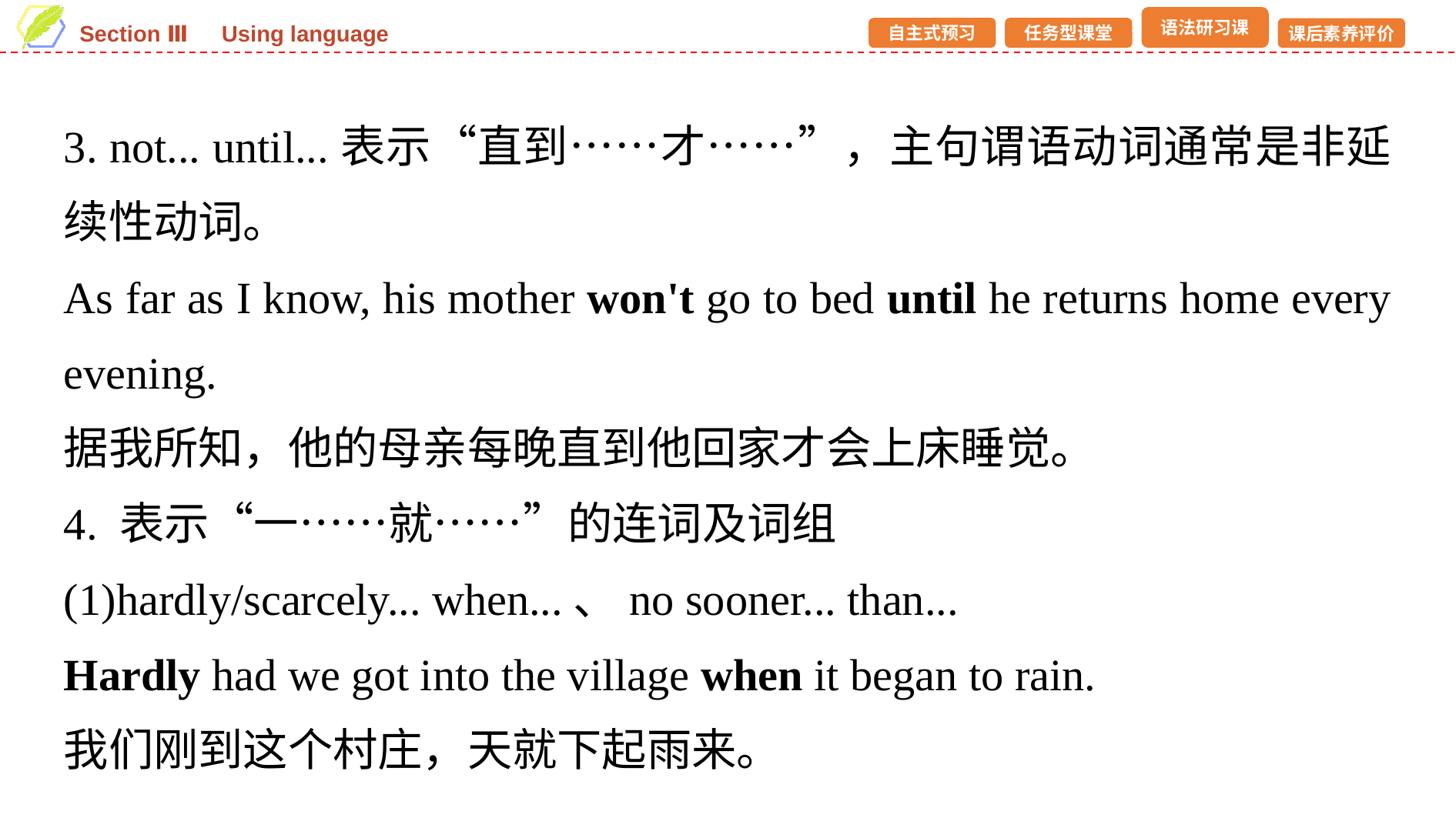

3. not... until...表示“直到……才……”，主句谓语动词通常是非延续性动词。
As far as I know, his mother won't go to bed until he returns home every evening.
据我所知，他的母亲每晚直到他回家才会上床睡觉。
4. 表示“一……就……”的连词及词组
(1)hardly/scarcely... when...、no sooner... than...
Hardly had we got into the village when it began to rain.
我们刚到这个村庄，天就下起雨来。